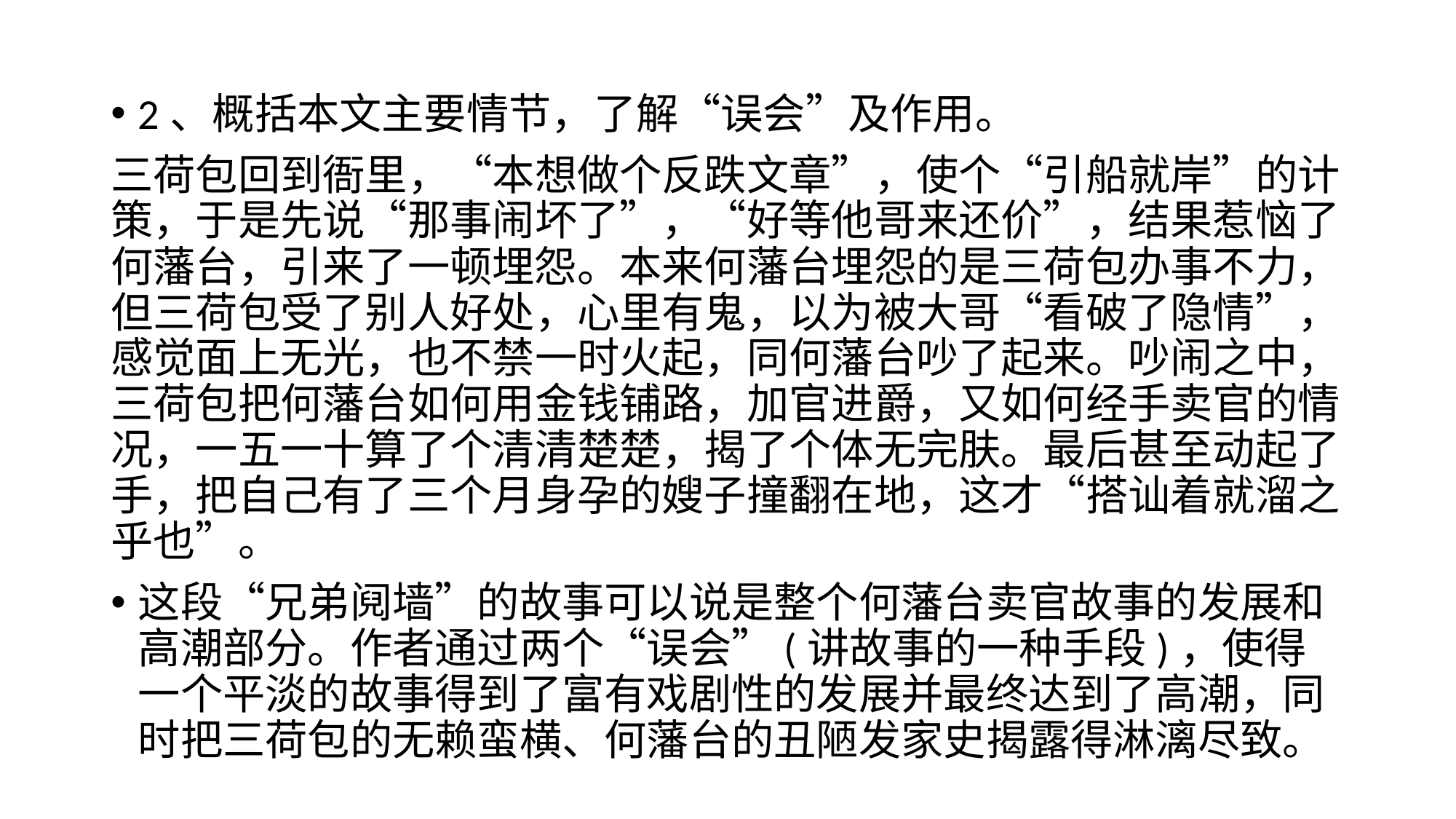

2、概括本文主要情节，了解“误会”及作用。
三荷包回到衙里，“本想做个反跌文章”，使个“引船就岸”的计策，于是先说“那事闹坏了”，“好等他哥来还价”，结果惹恼了何藩台，引来了一顿埋怨。本来何藩台埋怨的是三荷包办事不力，但三荷包受了别人好处，心里有鬼，以为被大哥“看破了隐情”，感觉面上无光，也不禁一时火起，同何藩台吵了起来。吵闹之中，三荷包把何藩台如何用金钱铺路，加官进爵，又如何经手卖官的情况，一五一十算了个清清楚楚，揭了个体无完肤。最后甚至动起了手，把自己有了三个月身孕的嫂子撞翻在地，这才“搭讪着就溜之乎也”。
这段“兄弟阋墙”的故事可以说是整个何藩台卖官故事的发展和高潮部分。作者通过两个“误会”(讲故事的一种手段)，使得一个平淡的故事得到了富有戏剧性的发展并最终达到了高潮，同时把三荷包的无赖蛮横、何藩台的丑陋发家史揭露得淋漓尽致。